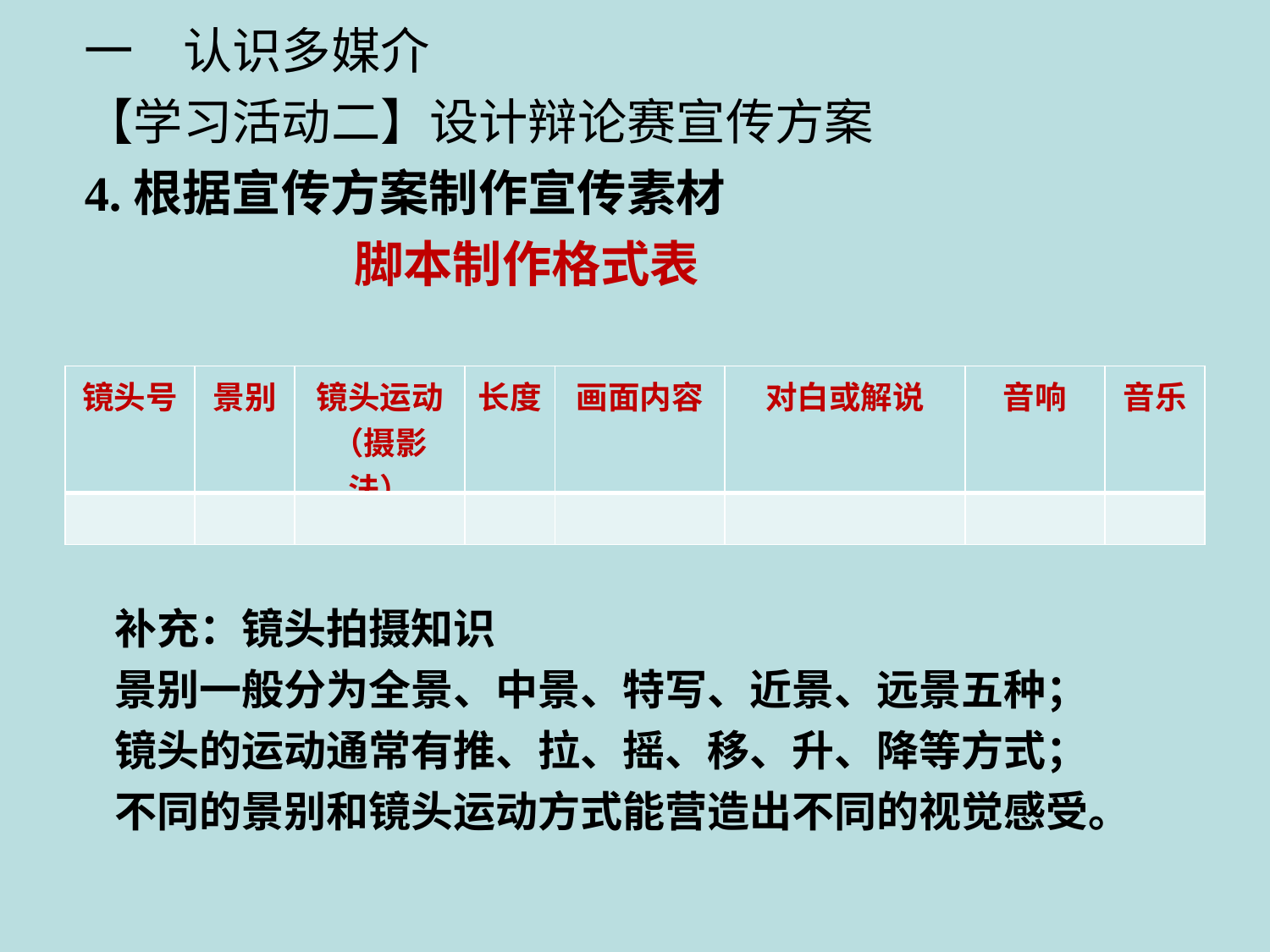

一　认识多媒介
【学习活动二】设计辩论赛宣传方案
4.根据宣传方案制作宣传素材
                       脚本制作格式表
| 镜头号 | 景别 | 镜头运动 （摄影法） | 长度 | 画面内容 | 对白或解说 | 音响 | 音乐 |
| --- | --- | --- | --- | --- | --- | --- | --- |
|  |  |  |  |  |  |  |  |
补充：镜头拍摄知识
景别一般分为全景、中景、特写、近景、远景五种；
镜头的运动通常有推、拉、摇、移、升、降等方式；
不同的景别和镜头运动方式能营造出不同的视觉感受。